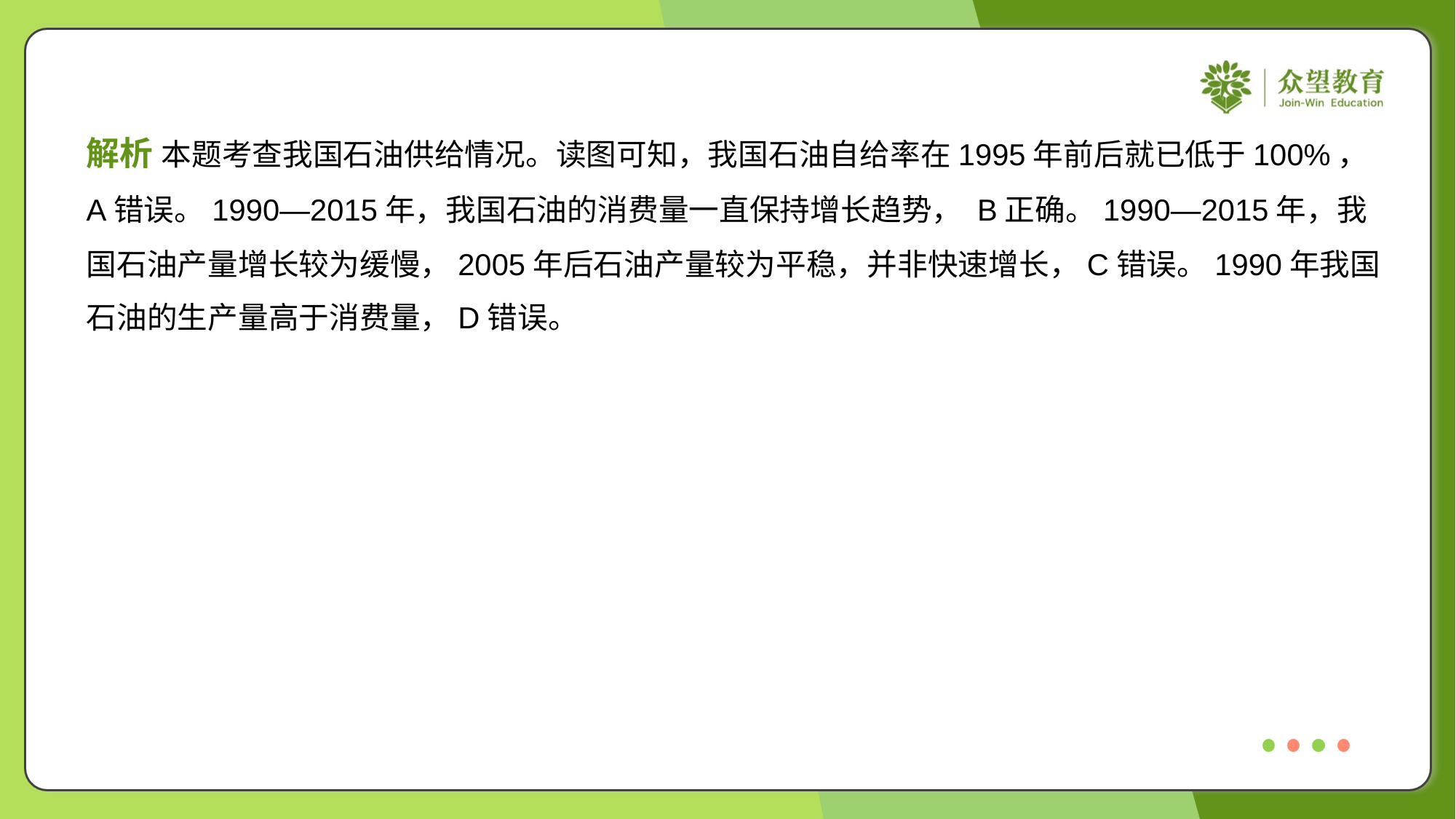

解析 本题考查我国石油供给情况。读图可知，我国石油自给率在1995年前后就已低于100%，
A错误。1990—2015年，我国石油的消费量一直保持增长趋势， B正确。1990—2015年，我
国石油产量增长较为缓慢，2005年后石油产量较为平稳，并非快速增长，C错误。1990年我国
石油的生产量高于消费量，D错误。